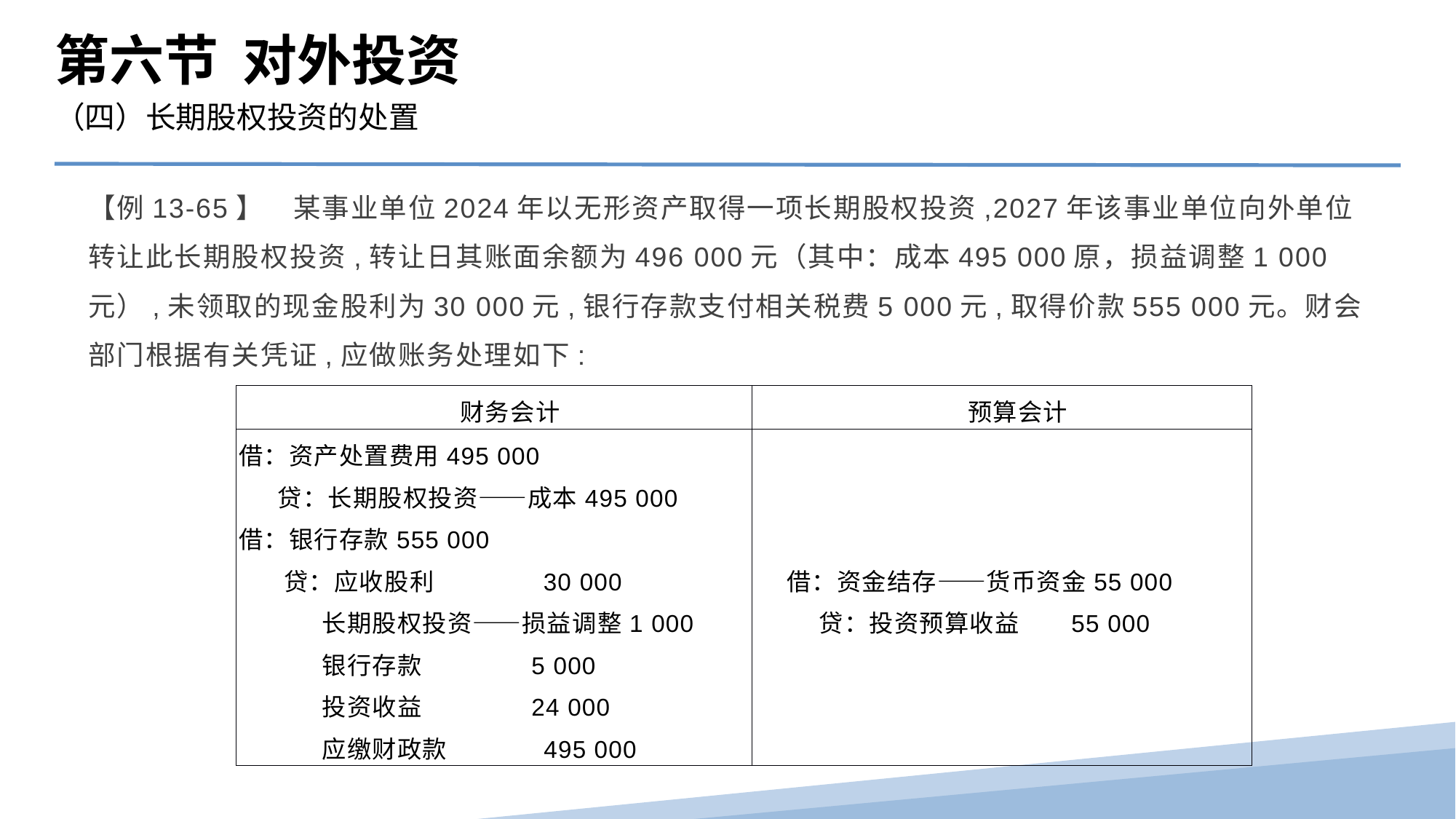

第六节  对外投资
（四）长期股权投资的处置
【例13-65】　某事业单位2024年以无形资产取得一项长期股权投资,2027年该事业单位向外单位转让此长期股权投资,转让日其账面余额为496 000元（其中：成本495 000原，损益调整1 000元）,未领取的现金股利为30 000元,银行存款支付相关税费5 000元,取得价款555 000元。财会部门根据有关凭证,应做账务处理如下:
| 财务会计 | 预算会计 |
| --- | --- |
| 借：资产处置费用495 000 贷：长期股权投资——成本495 000 借：银行存款555 000 贷：应收股利 30 000 长期股权投资——损益调整1 000 银行存款 5 000 投资收益 24 000 应缴财政款 495 000 | 借：资金结存——货币资金55 000 贷：投资预算收益 55 000 |